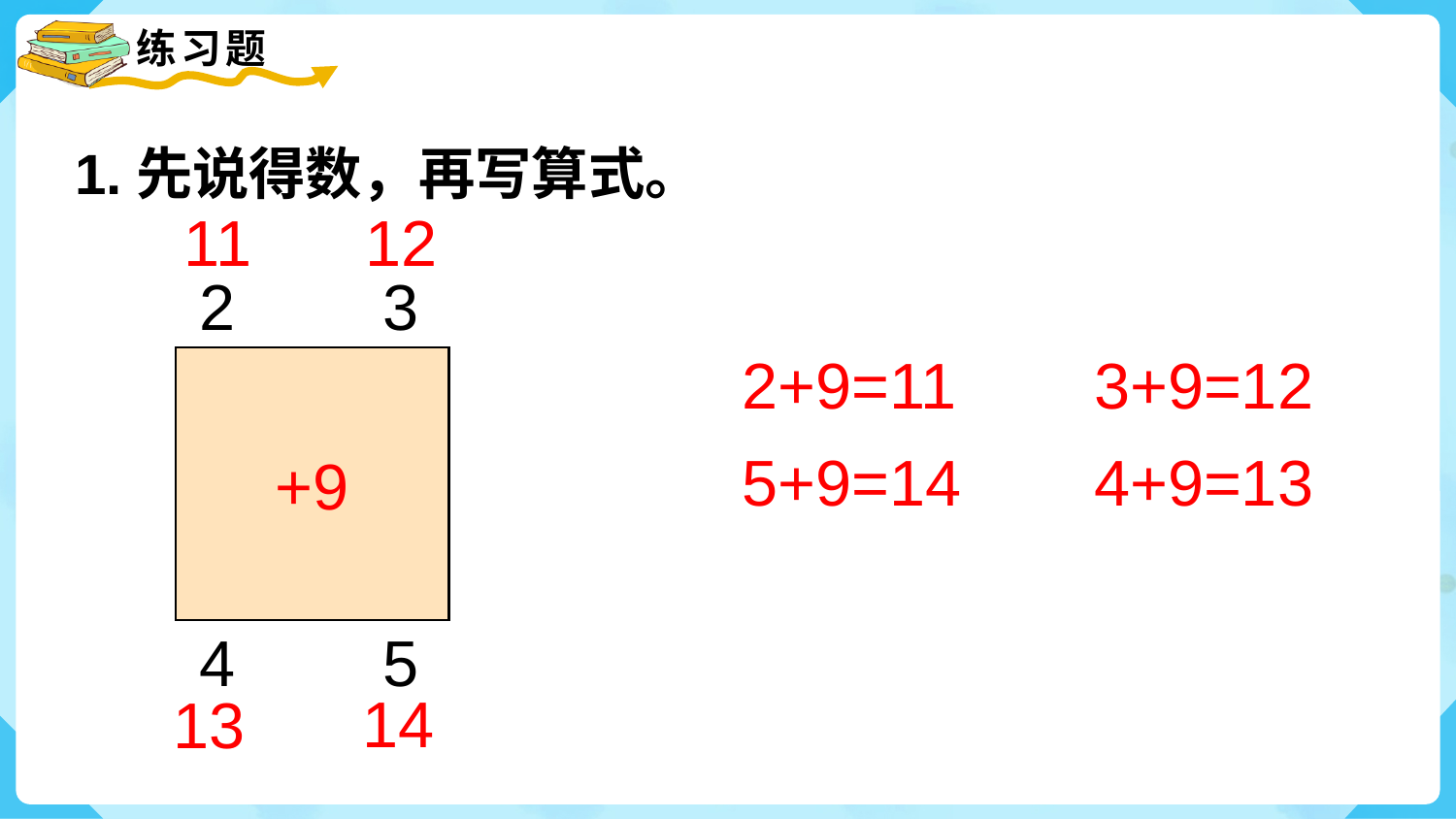

1.先说得数，再写算式。
11
12
2
3
2+9=11
3+9=12
+9
5+9=14
4+9=13
4
5
14
13